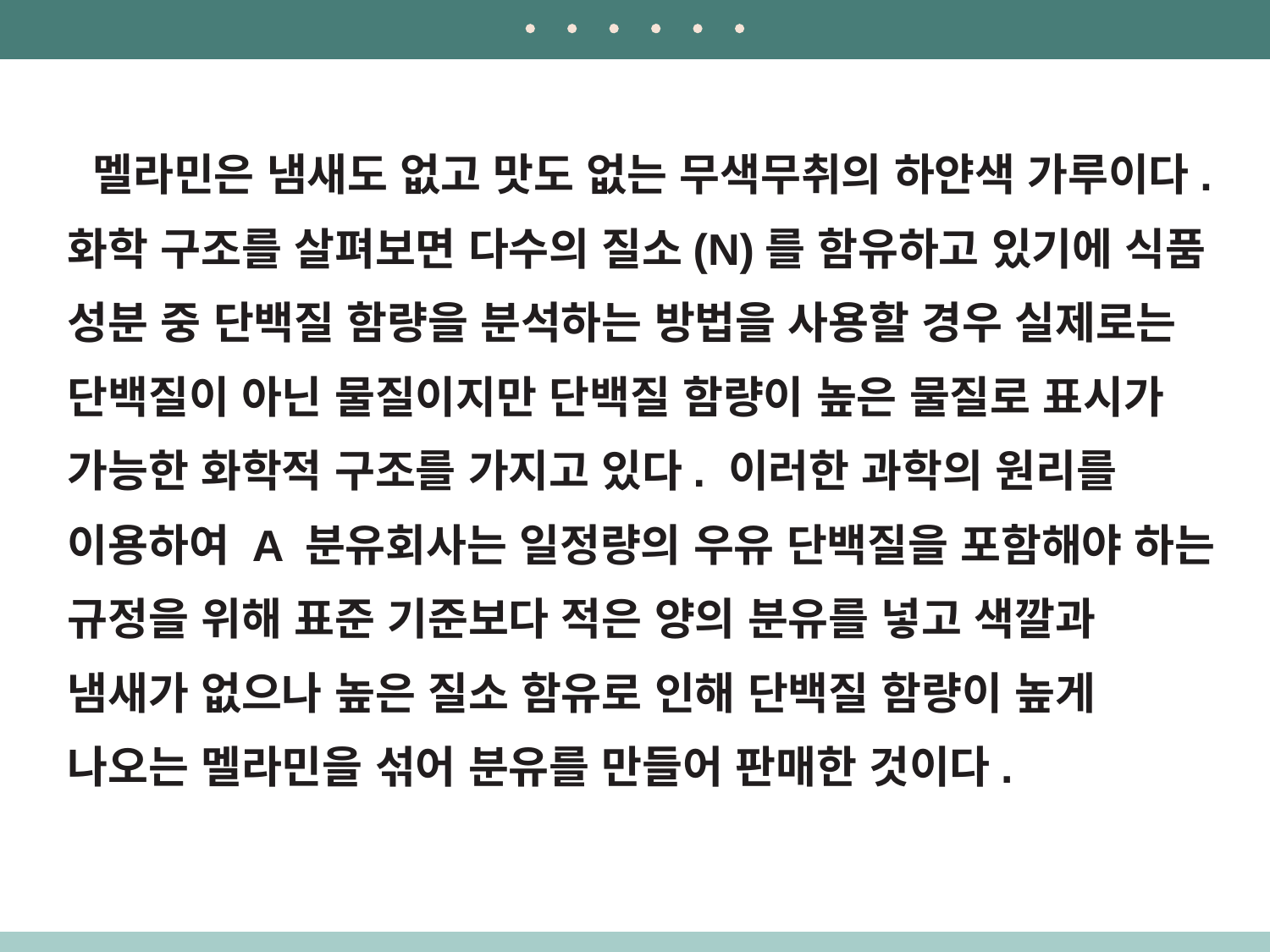

멜라민은 냄새도 없고 맛도 없는 무색무취의 하얀색 가루이다. 화학 구조를 살펴보면 다수의 질소(N)를 함유하고 있기에 식품 성분 중 단백질 함량을 분석하는 방법을 사용할 경우 실제로는 단백질이 아닌 물질이지만 단백질 함량이 높은 물질로 표시가 가능한 화학적 구조를 가지고 있다. 이러한 과학의 원리를 이용하여 A 분유회사는 일정량의 우유 단백질을 포함해야 하는 규정을 위해 표준 기준보다 적은 양의 분유를 넣고 색깔과 냄새가 없으나 높은 질소 함유로 인해 단백질 함량이 높게 나오는 멜라민을 섞어 분유를 만들어 판매한 것이다.